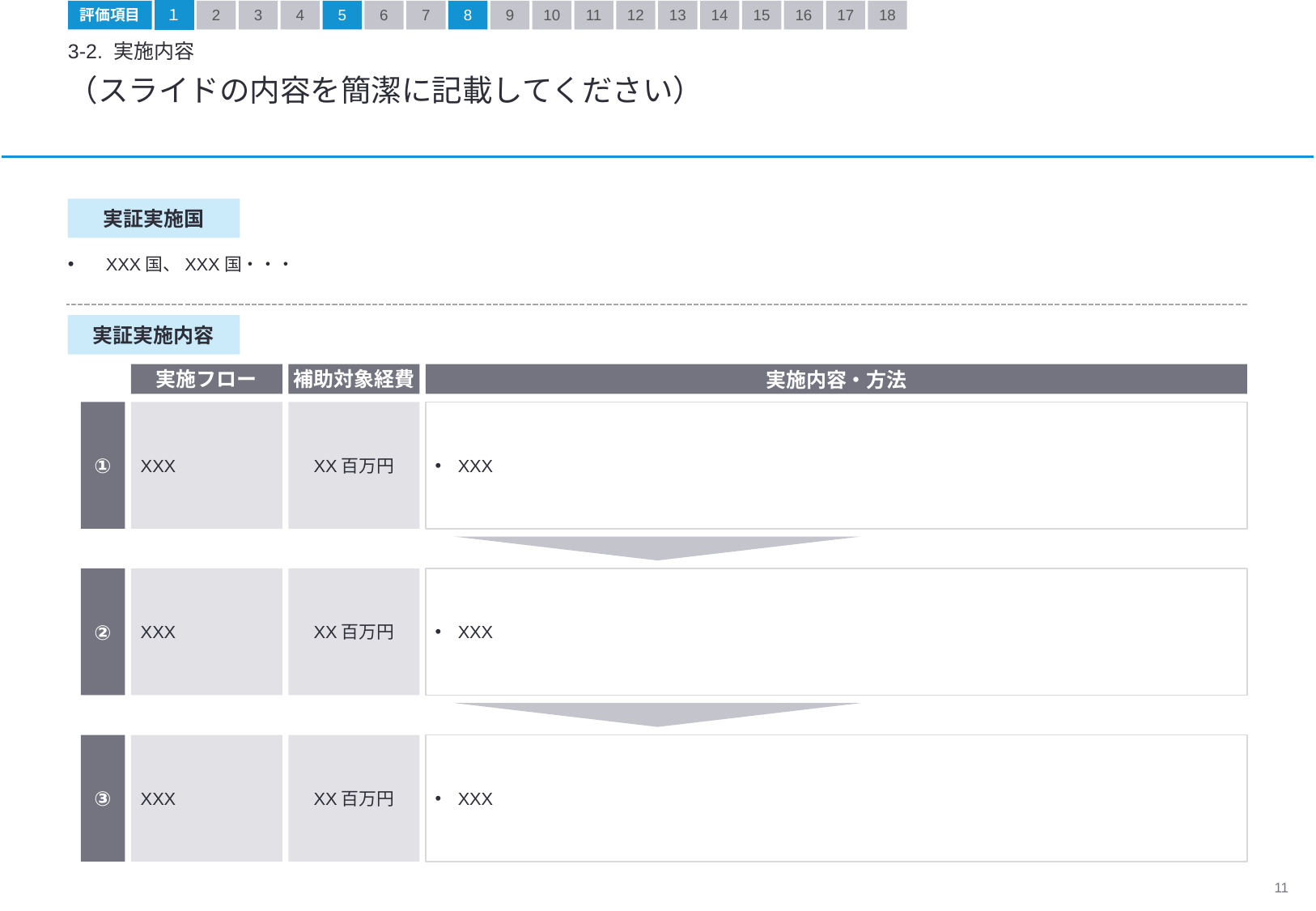

評価項目
１
2
3
4
5
6
7
8
9
10
11
12
13
14
15
16
17
18
3-2. 実施内容
（スライドの内容を簡潔に記載してください）
実証実施国
XXX国、XXX国・・・
実証実施内容
実施フロー
補助対象経費
実施内容・方法
①
XXX
XX百万円
XXX

②
XXX
XX百万円
XXX

③
XXX
XX百万円
XXX